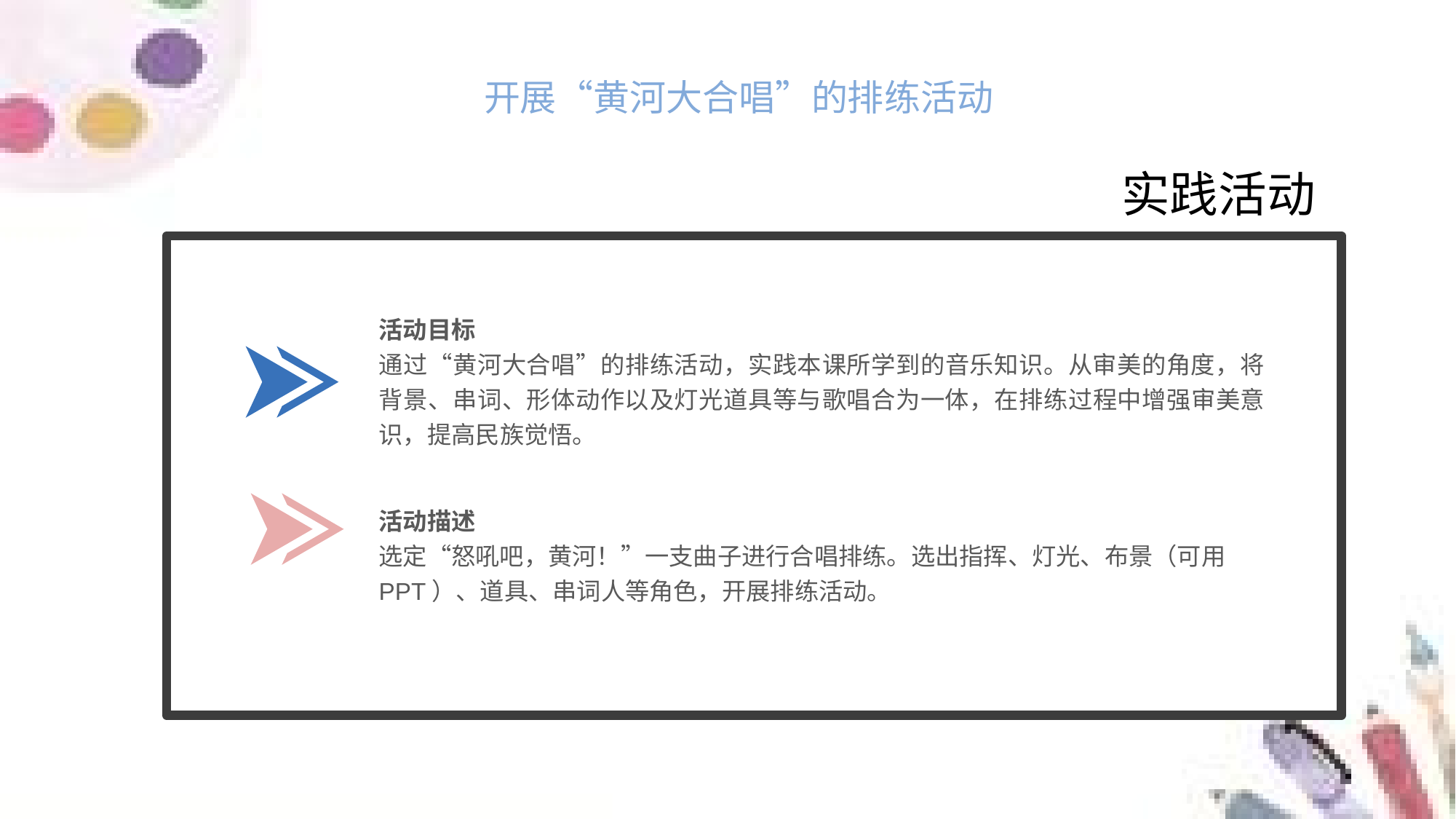

开展“黄河大合唱”的排练活动
实践活动

活动目标
通过“黄河大合唱”的排练活动，实践本课所学到的音乐知识。从审美的角度，将背景、串词、形体动作以及灯光道具等与歌唱合为一体，在排练过程中增强审美意识，提高民族觉悟。

活动描述
选定“怒吼吧，黄河！”一支曲子进行合唱排练。选出指挥、灯光、布景（可用 PPT）、道具、串词人等角色，开展排练活动。